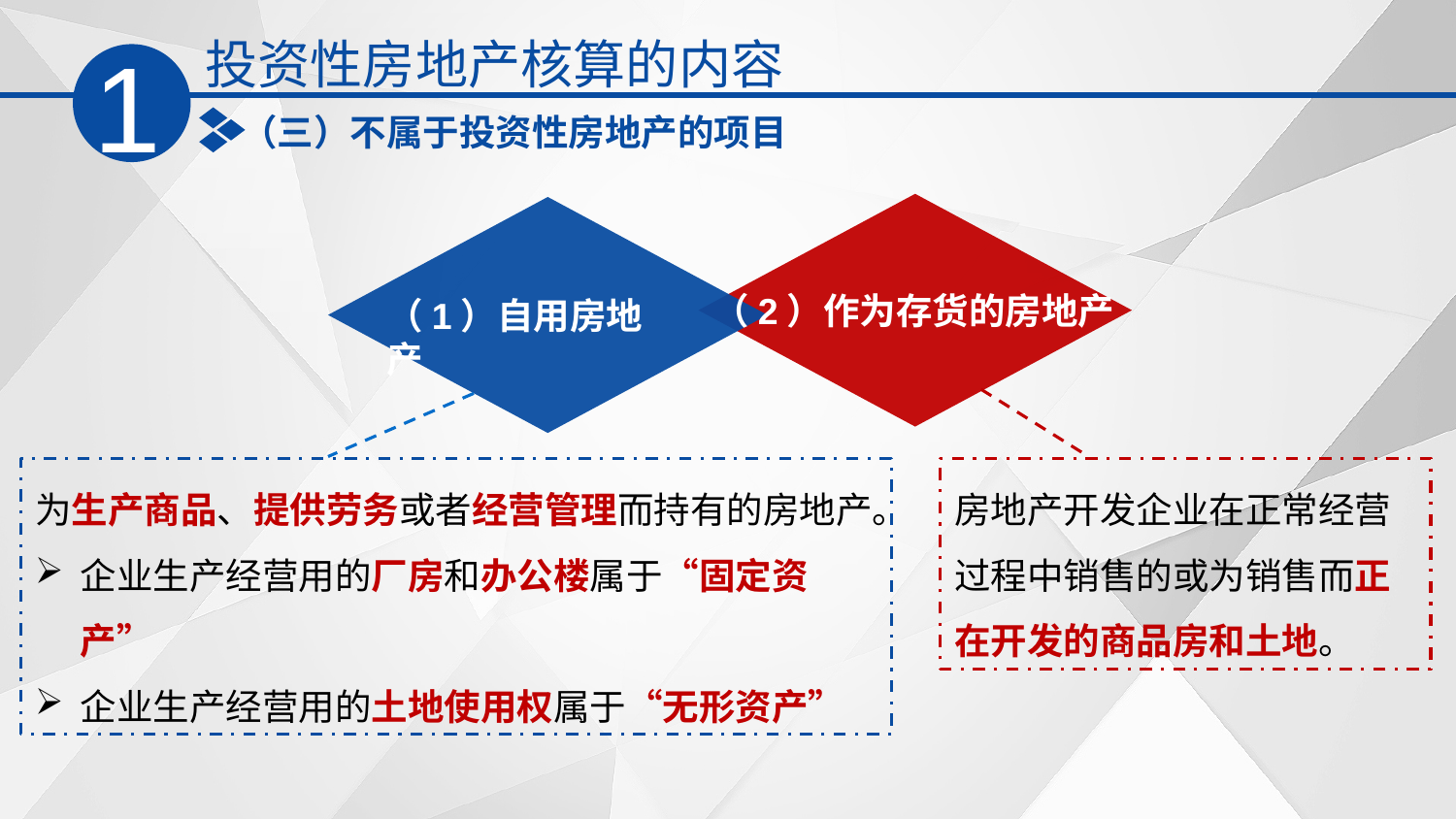

投资性房地产核算的内容
1

（三）不属于投资性房地产的项目

（2）作为存货的房地产
（1）自用房地产
为生产商品、提供劳务或者经营管理而持有的房地产。
企业生产经营用的厂房和办公楼属于“固定资产”
企业生产经营用的土地使用权属于“无形资产”
房地产开发企业在正常经营过程中销售的或为销售而正在开发的商品房和土地。